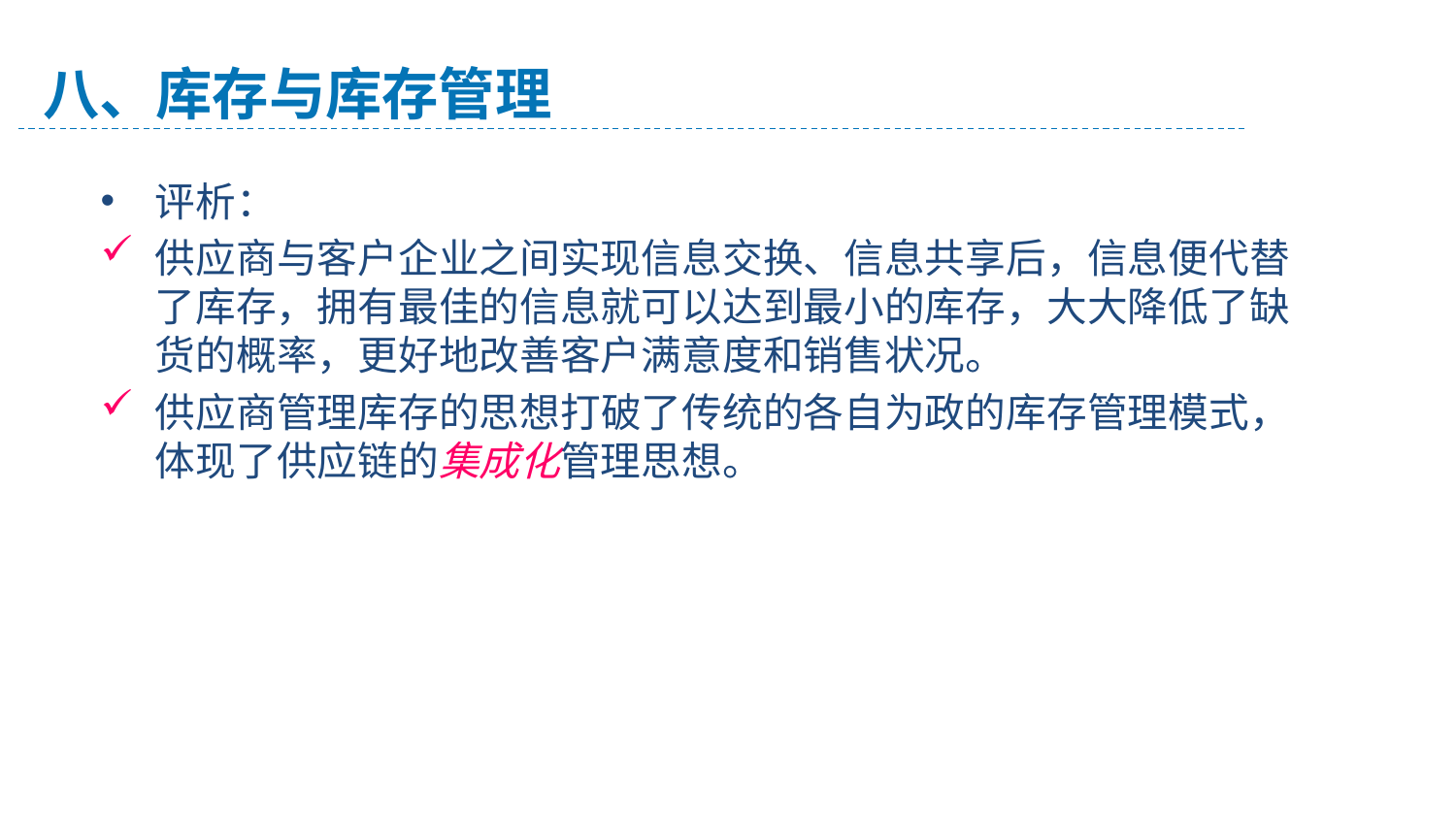

八、库存与库存管理
评析：
供应商与客户企业之间实现信息交换、信息共享后，信息便代替了库存，拥有最佳的信息就可以达到最小的库存，大大降低了缺货的概率，更好地改善客户满意度和销售状况。
供应商管理库存的思想打破了传统的各自为政的库存管理模式，体现了供应链的集成化管理思想。